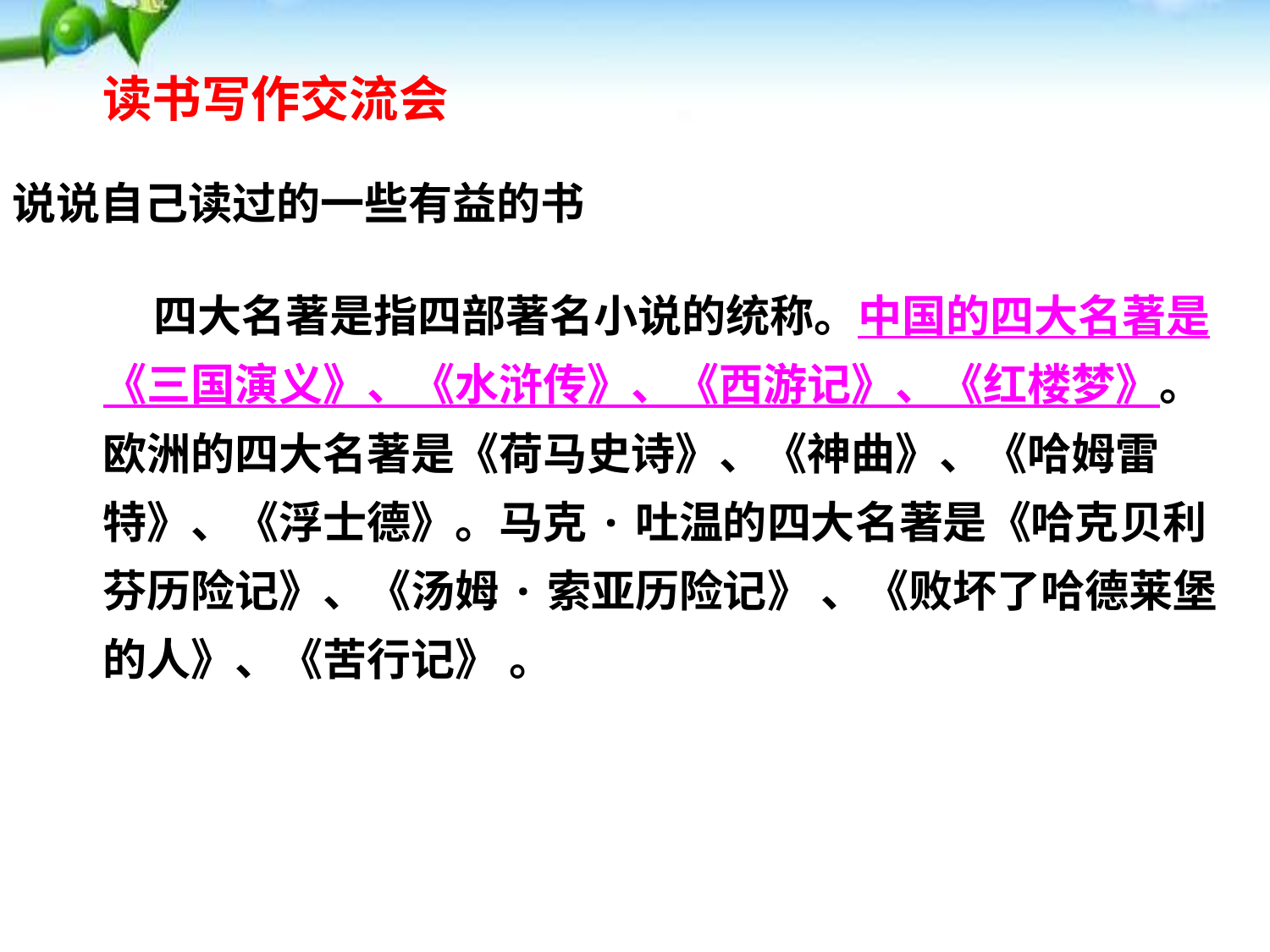

读书写作交流会
说说自己读过的一些有益的书
    四大名著是指四部著名小说的统称。中国的四大名著是《三国演义》、《水浒传》、《西游记》、《红楼梦》。欧洲的四大名著是《荷马史诗》、《神曲》、《哈姆雷特》、《浮士德》。马克·吐温的四大名著是《哈克贝利芬历险记》、《汤姆·索亚历险记》 、《败坏了哈德莱堡的人》、《苦行记》 。